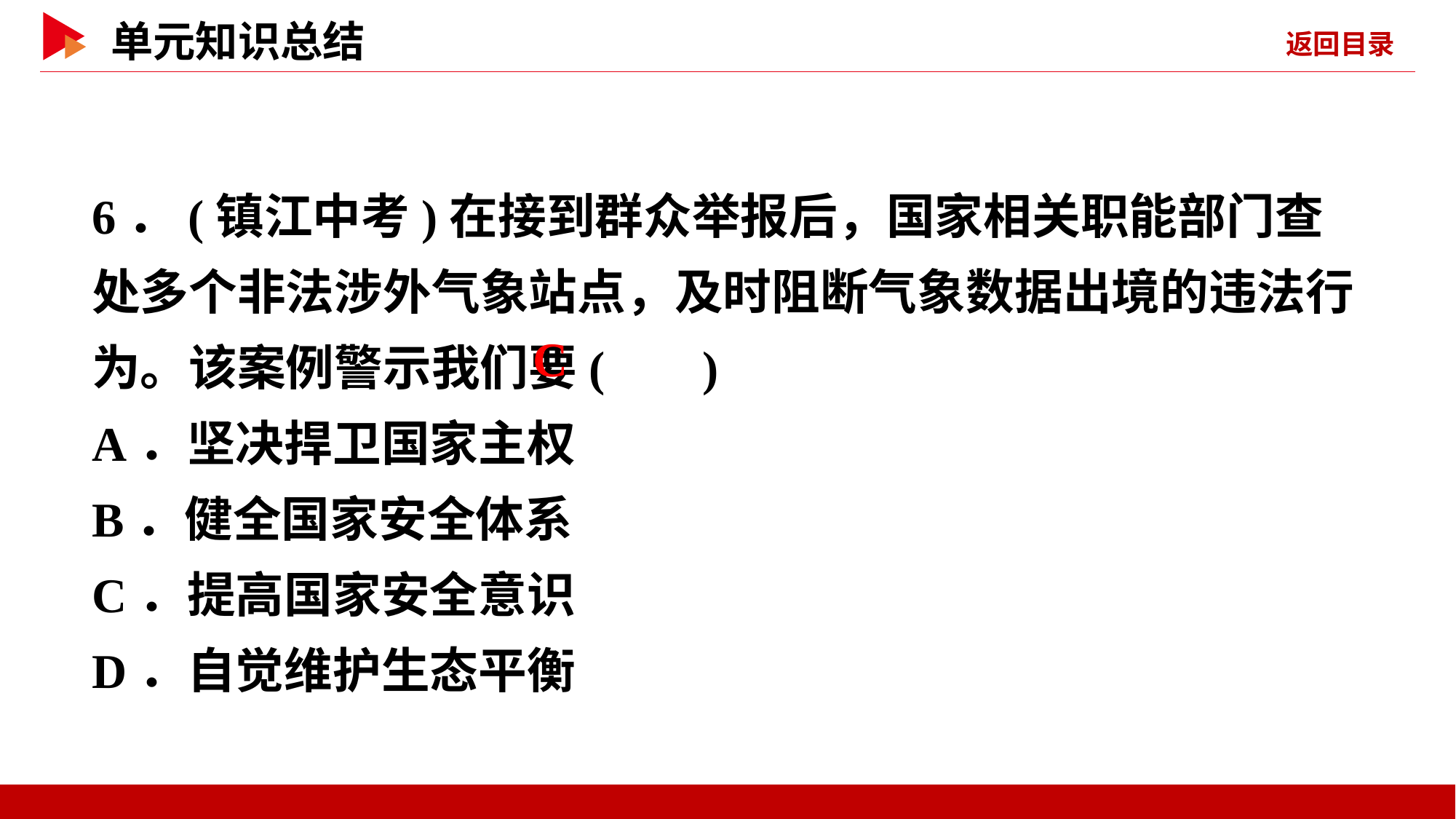

6．(镇江中考)在接到群众举报后，国家相关职能部门查处多个非法涉外气象站点，及时阻断气象数据出境的违法行为。该案例警示我们要(        )
A．坚决捍卫国家主权
B．健全国家安全体系
C．提高国家安全意识
D．自觉维护生态平衡
   C